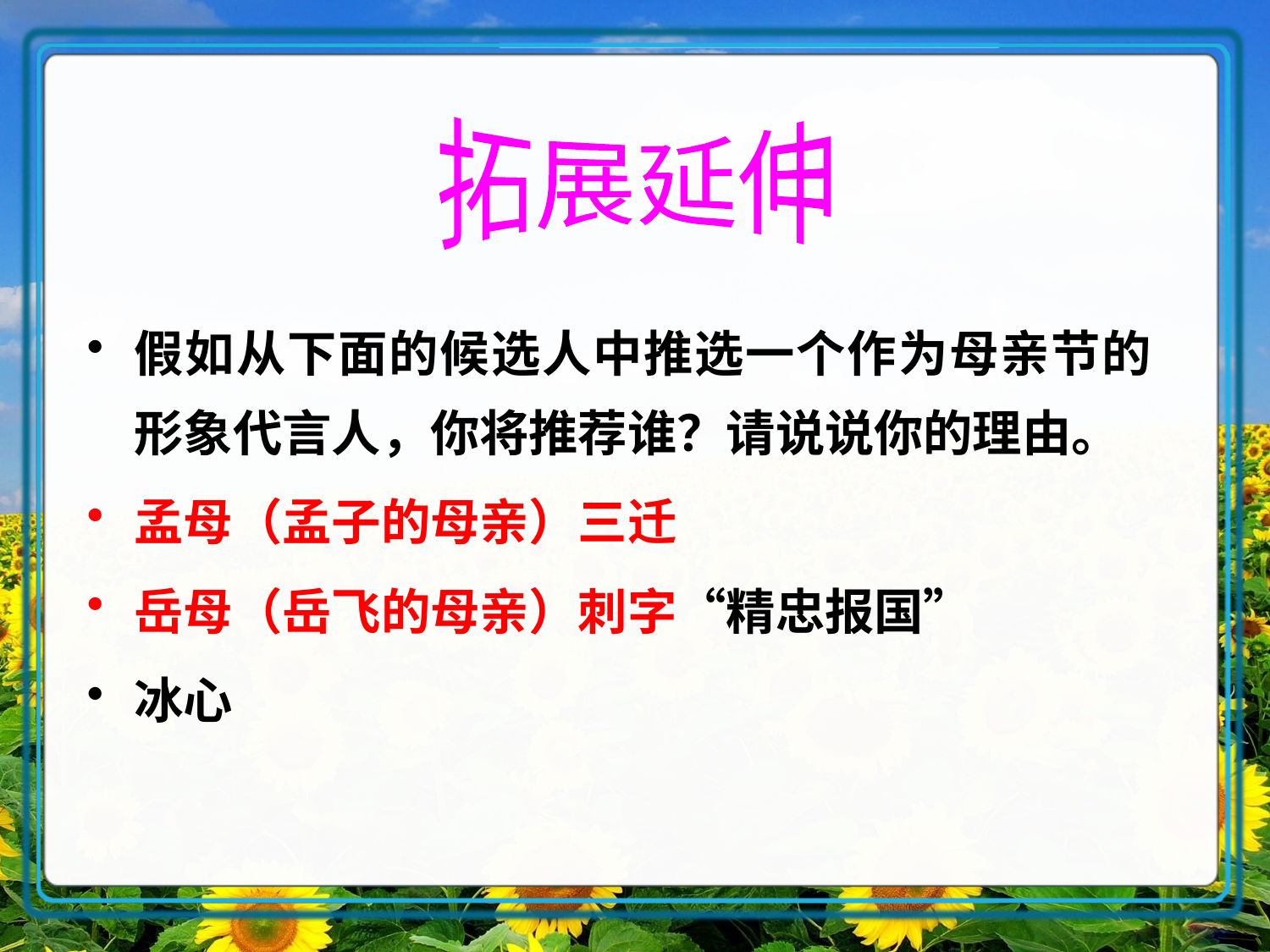

拓展延伸
假如从下面的候选人中推选一个作为母亲节的形象代言人，你将推荐谁？请说说你的理由。
孟母（孟子的母亲）三迁
岳母（岳飞的母亲）刺字“精忠报国”
冰心